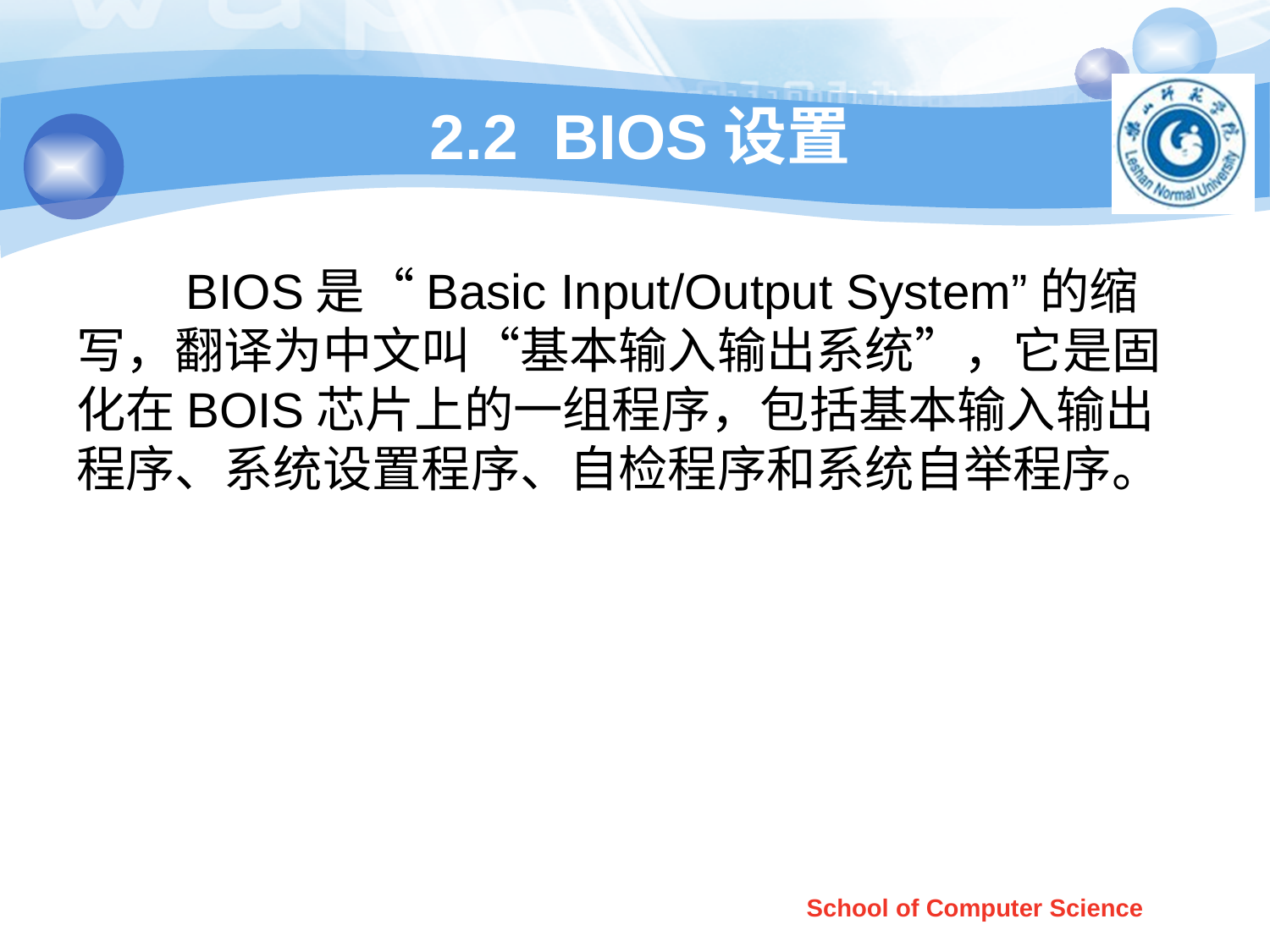

# 2.2  BIOS设置
        BIOS是“Basic Input/Output System”的缩写，翻译为中文叫“基本输入输出系统”，它是固化在BOIS芯片上的一组程序，包括基本输入输出程序、系统设置程序、自检程序和系统自举程序。
School of Computer Science